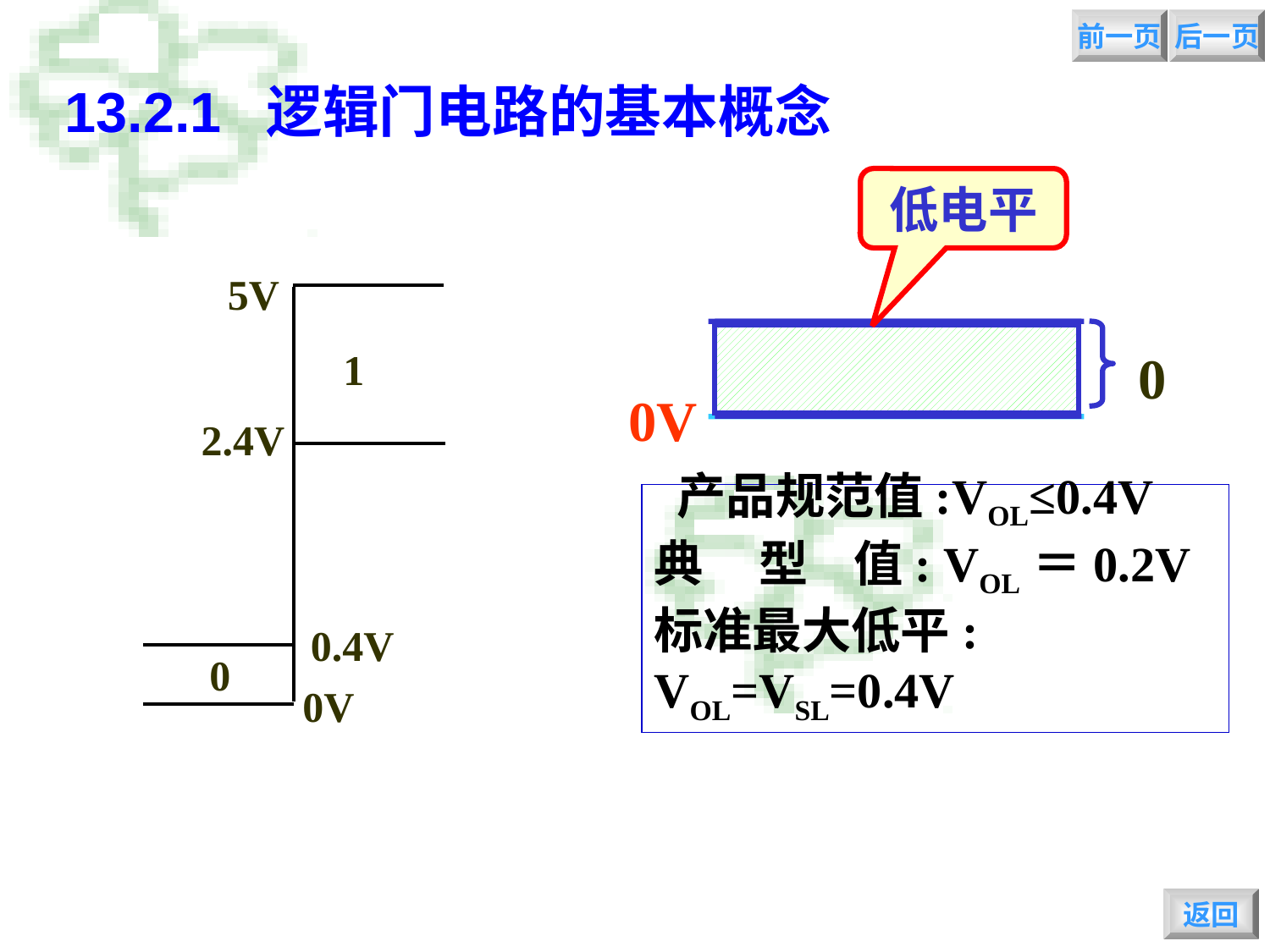

前一页
后一页
# 13.2.1  逻辑门电路的基本概念
低电平
5V
2.4V
0.4V
0V

0
1
0V

 产品规范值:VOL≤0.4V
典     型    值: VOL＝0.2V
标准最大低平: VOL=VSL=0.4V
0
返回